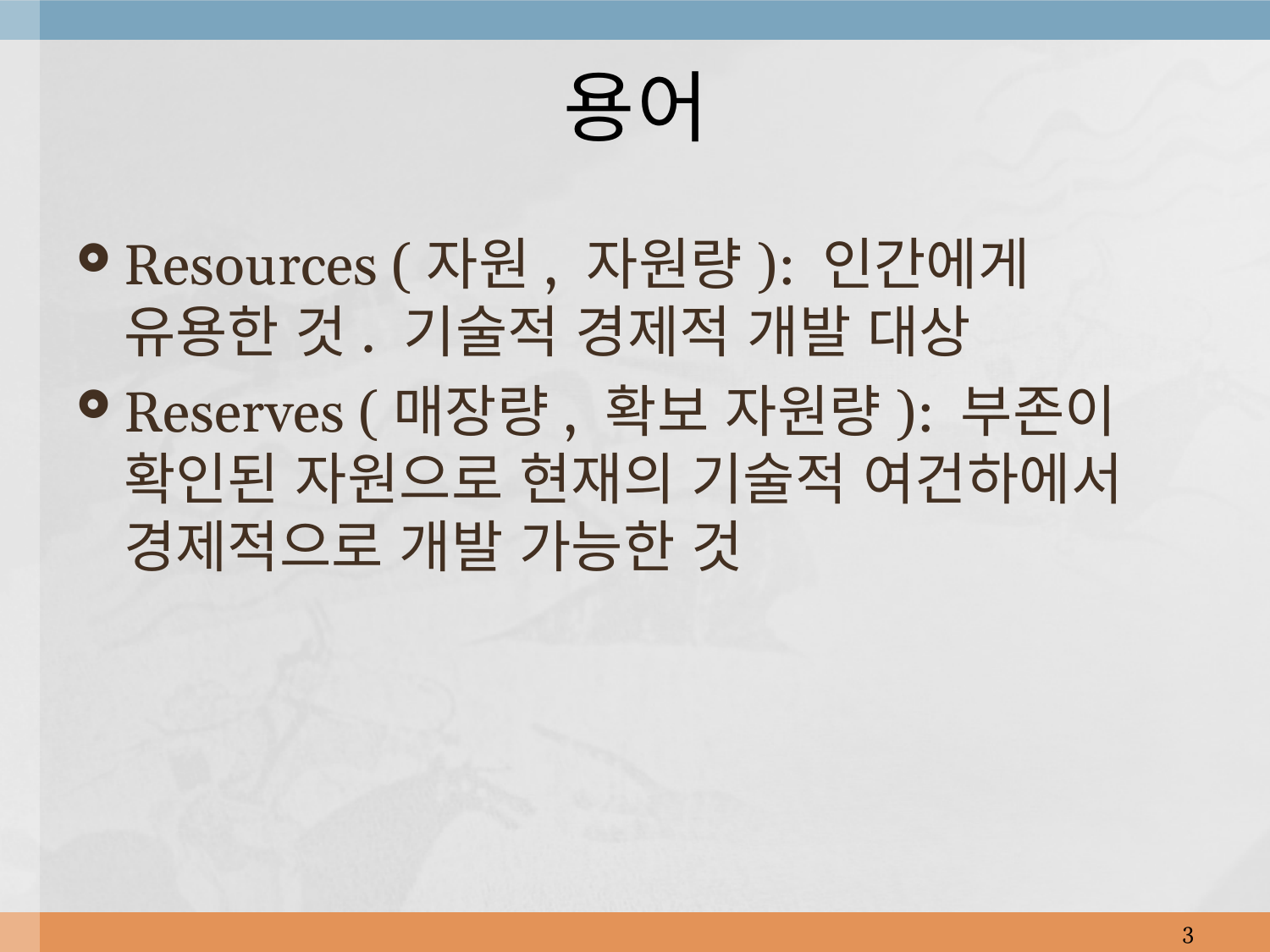

# 용어
Resources (자원, 자원량): 인간에게 유용한 것. 기술적 경제적 개발 대상
Reserves (매장량, 확보 자원량): 부존이 확인된 자원으로 현재의 기술적 여건하에서 경제적으로 개발 가능한 것
3